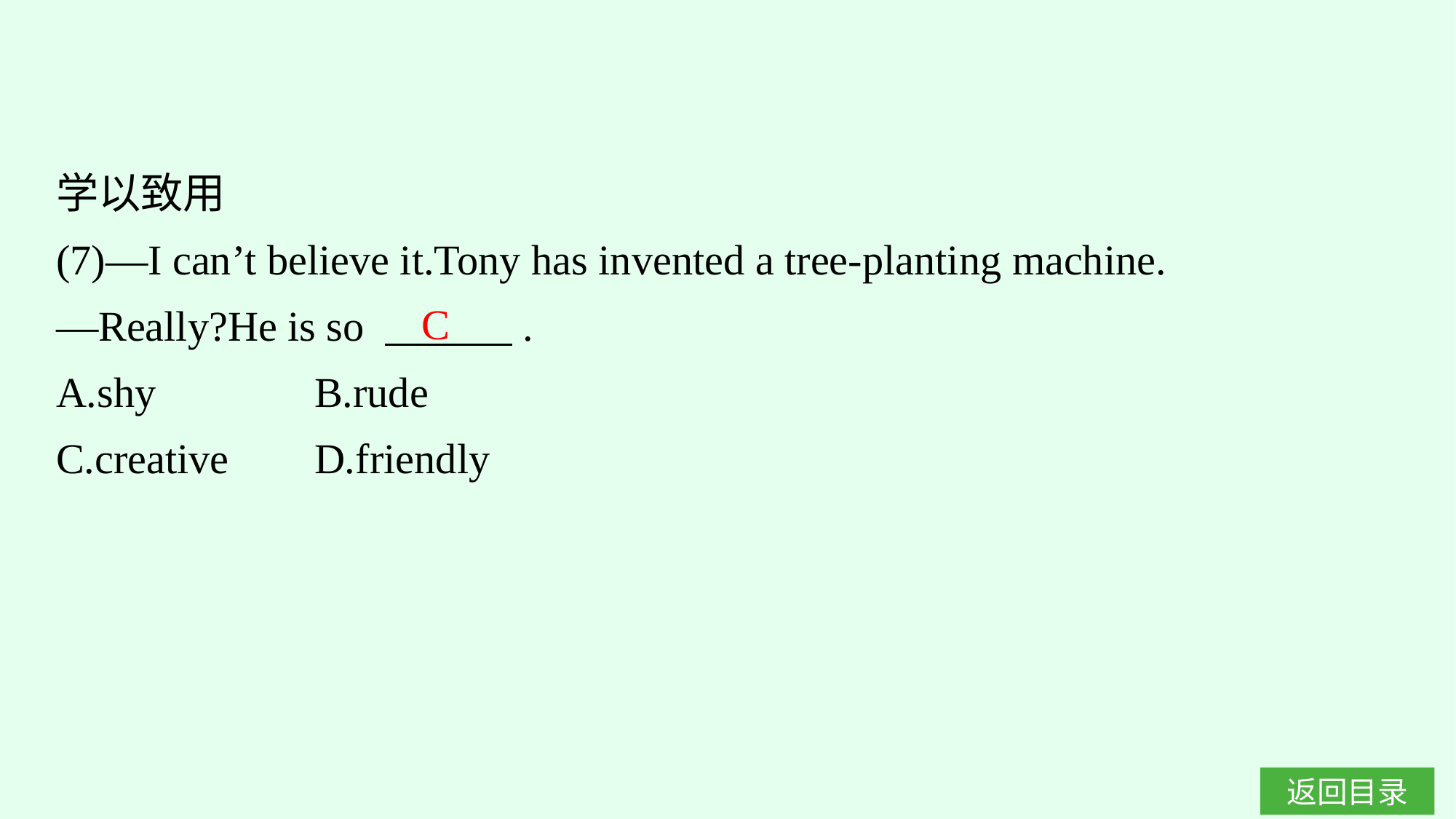

学以致用
(7)—I can’t believe it.Tony has invented a tree-planting machine.
—Really?He is so 　　　.
A.shy		B.rude
C.creative	D.friendly
C